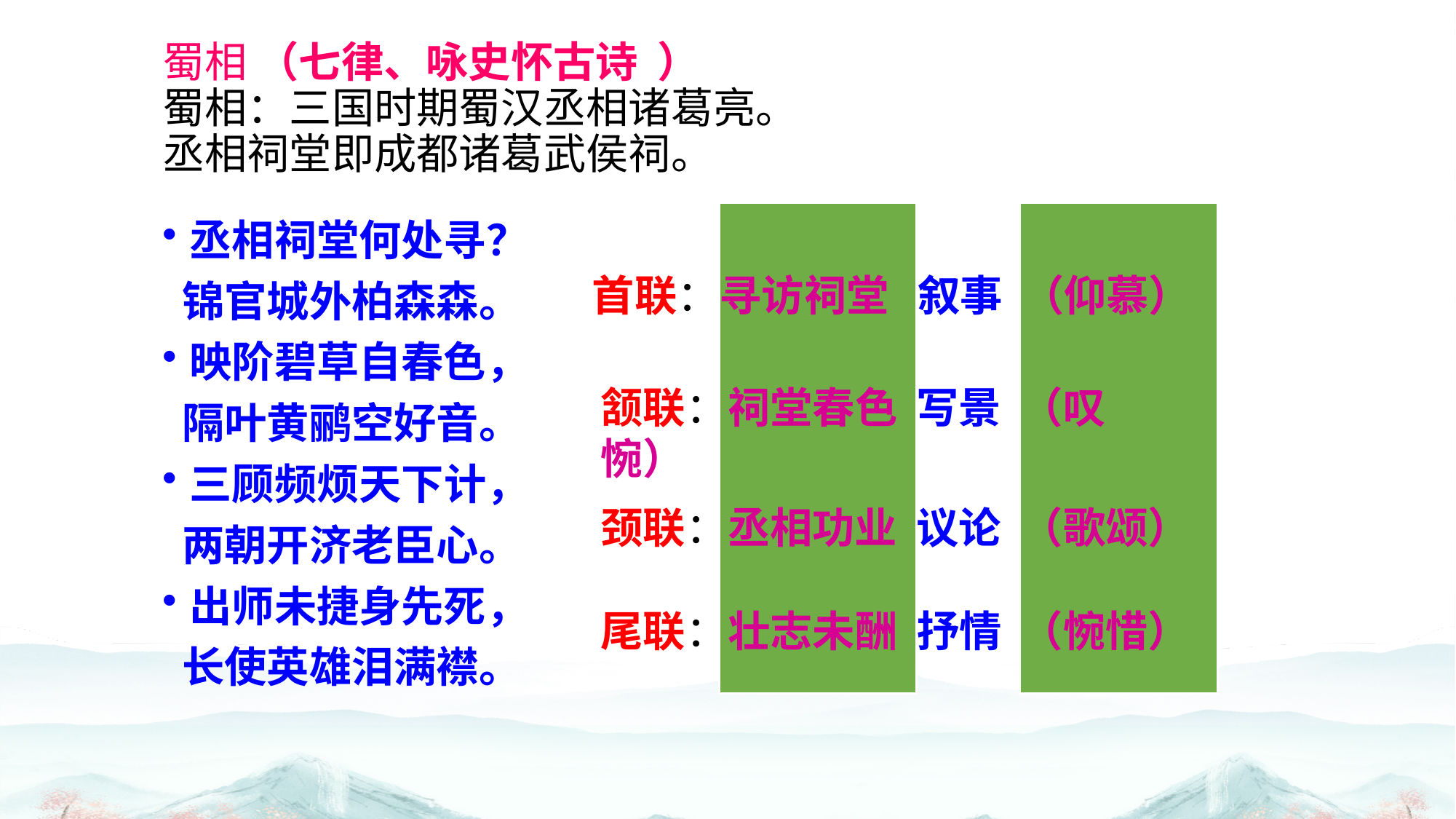

# 蜀相 （七律、咏史怀古诗  ） 蜀相：三国时期蜀汉丞相诸葛亮。 丞相祠堂即成都诸葛武侯祠。

丞相祠堂何处寻？
 锦官城外柏森森。
映阶碧草自春色，
 隔叶黄鹂空好音。
三顾频烦天下计，
 两朝开济老臣心。
出师未捷身先死，
 长使英雄泪满襟。
首联：寻访祠堂   叙事  （仰慕）

颔联：祠堂春色  写景  （叹惋）
颈联：丞相功业  议论  （歌颂）
尾联：壮志未酬  抒情  （惋惜）